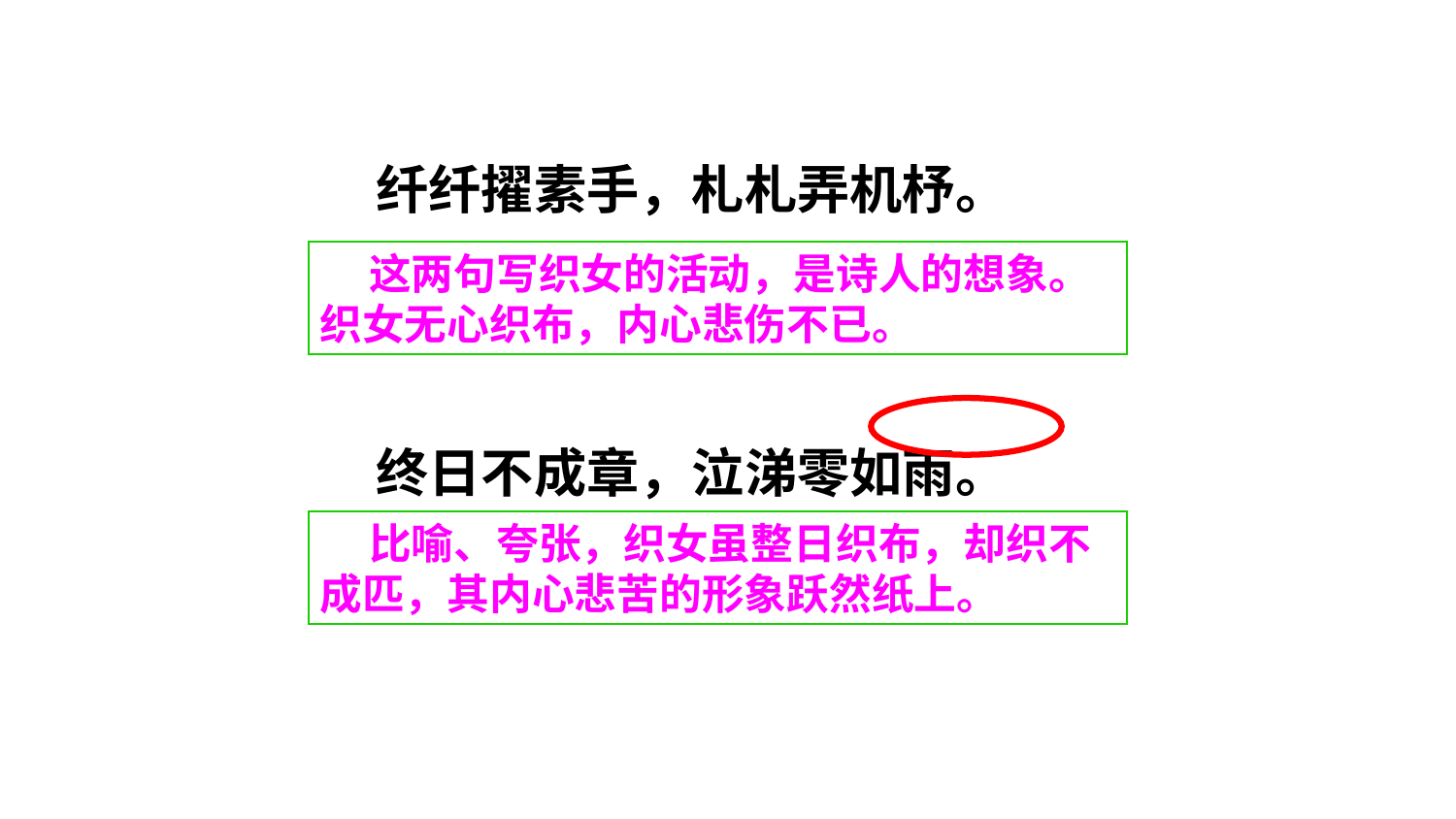

纤纤擢素手，札札弄机杼。

终日不成章，泣涕零如雨。
    这两句写织女的活动，是诗人的想象。织女无心织布，内心悲伤不已。

    比喻、夸张，织女虽整日织布，却织不成匹，其内心悲苦的形象跃然纸上。